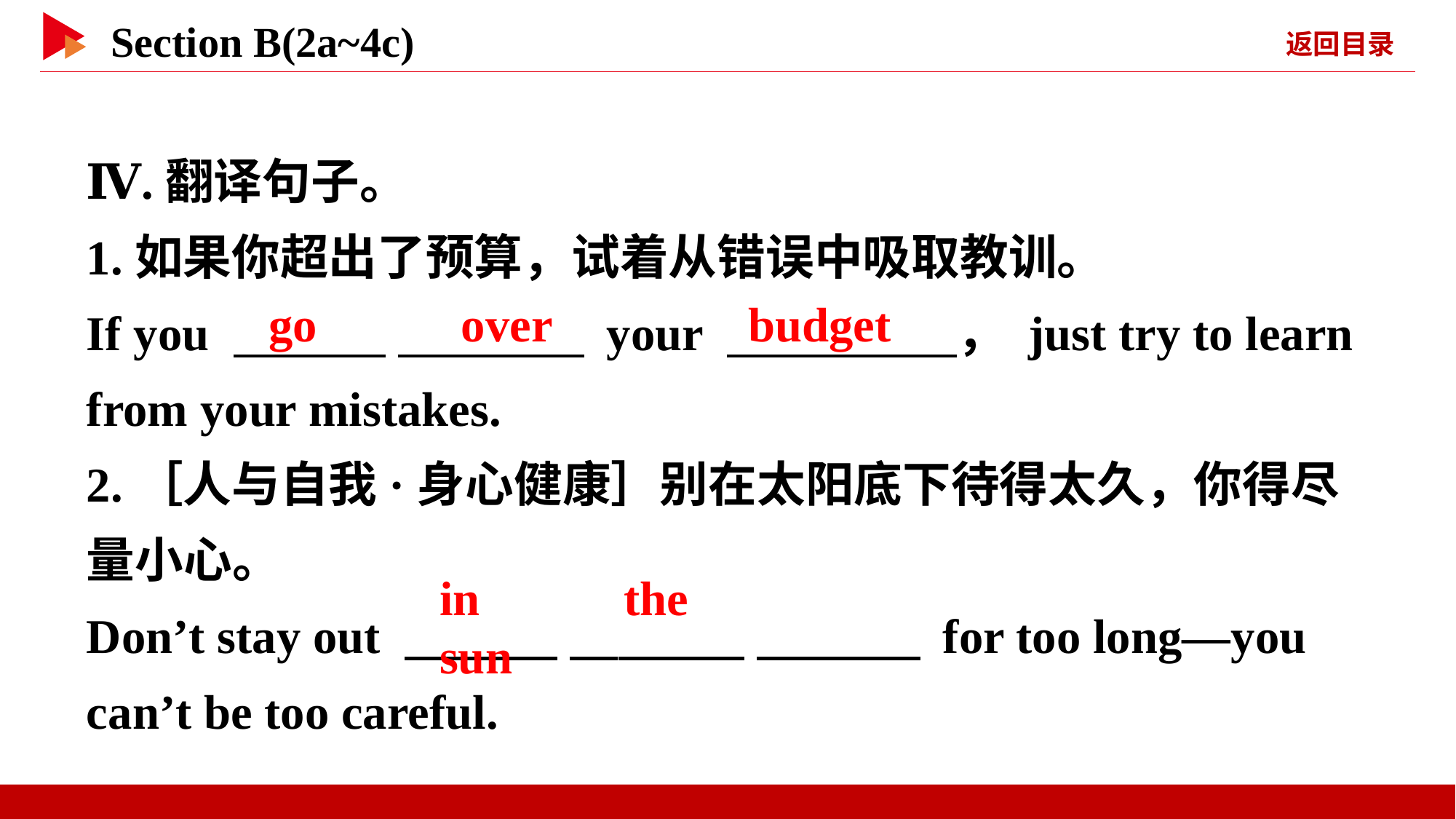

Ⅳ.翻译句子。
1.如果你超出了预算，试着从错误中吸取教训。
If you 　     　 　        　 your 　            　， just try to learn from your mistakes.
2.［人与自我·身心健康］别在太阳底下待得太久，你得尽量小心。
Don’t stay out 　     　 　       　 　      　 for too long—you can’t be too careful.
go 　 　over
budget
in 　 　the 　 　sun